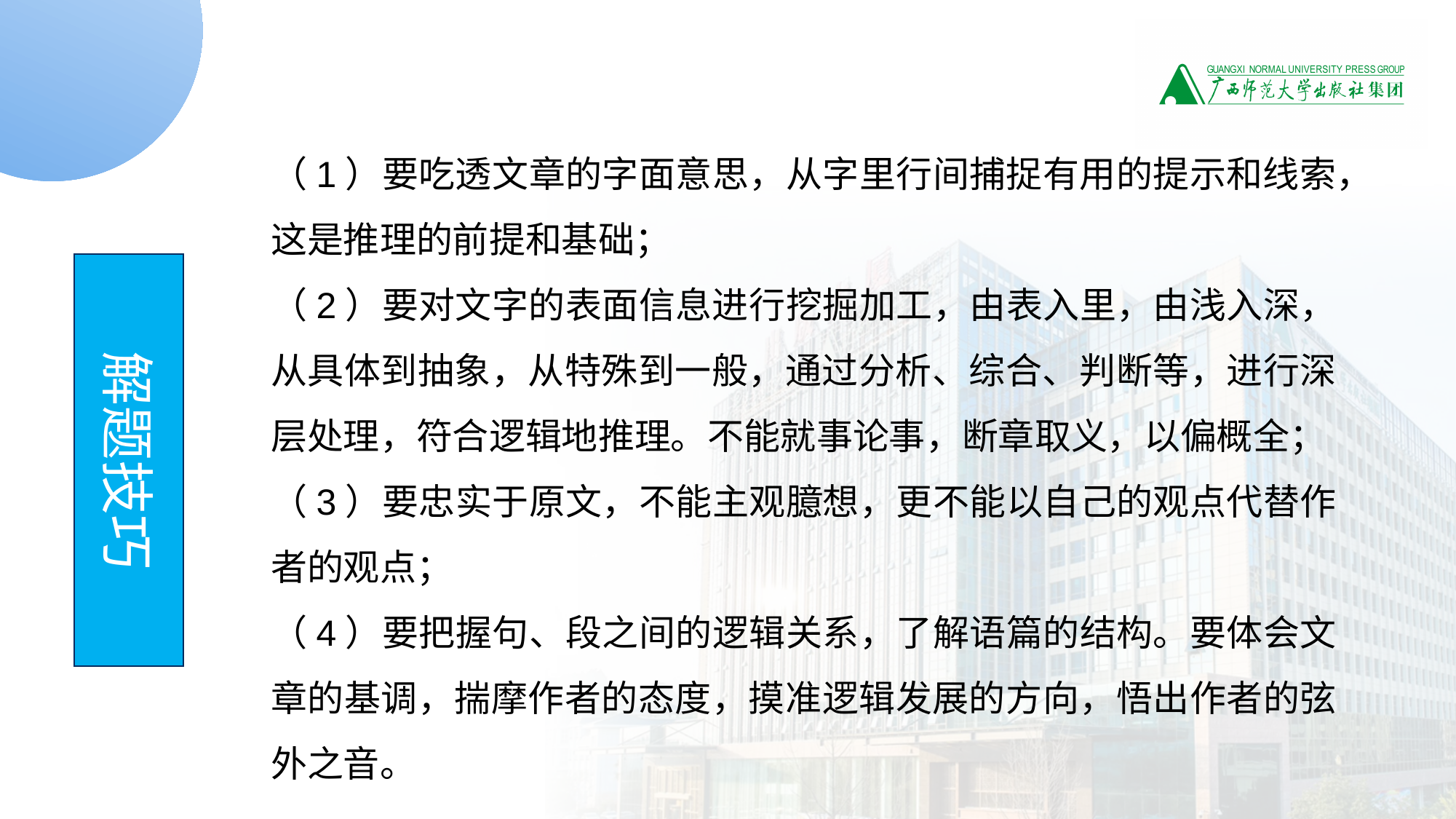

（1）要吃透文章的字面意思，从字里行间捕捉有用的提示和线索，这是推理的前提和基础；
（2）要对文字的表面信息进行挖掘加工，由表入里，由浅入深，从具体到抽象，从特殊到一般，通过分析、综合、判断等，进行深层处理，符合逻辑地推理。不能就事论事，断章取义，以偏概全；
（3）要忠实于原文，不能主观臆想，更不能以自己的观点代替作者的观点；
（4）要把握句、段之间的逻辑关系，了解语篇的结构。要体会文章的基调，揣摩作者的态度，摸准逻辑发展的方向，悟出作者的弦外之音。
解题技巧